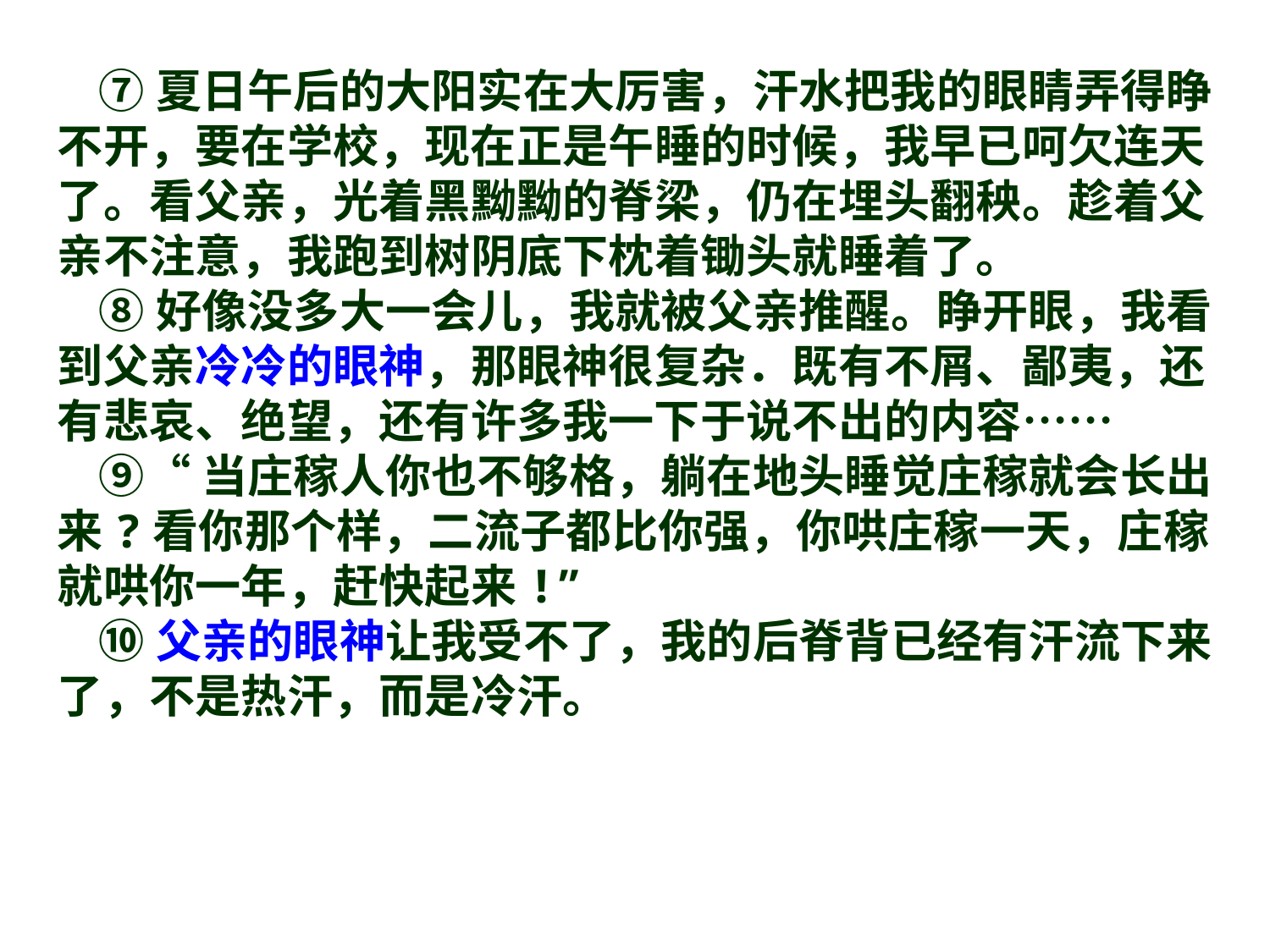

⑦夏日午后的大阳实在大厉害，汗水把我的眼睛弄得睁不开，要在学校，现在正是午睡的时候，我早已呵欠连天了。看父亲，光着黑黝黝的脊梁，仍在埋头翻秧。趁着父亲不注意，我跑到树阴底下枕着锄头就睡着了。
    ⑧好像没多大一会儿，我就被父亲推醒。睁开眼，我看到父亲冷冷的眼神，那眼神很复杂．既有不屑、鄙夷，还有悲哀、绝望，还有许多我一下于说不出的内容……
    ⑨“当庄稼人你也不够格，躺在地头睡觉庄稼就会长出来?看你那个样，二流子都比你强，你哄庄稼一天，庄稼就哄你一年，赶快起来!”
    ⑩父亲的眼神让我受不了，我的后脊背已经有汗流下来了，不是热汗，而是冷汗。